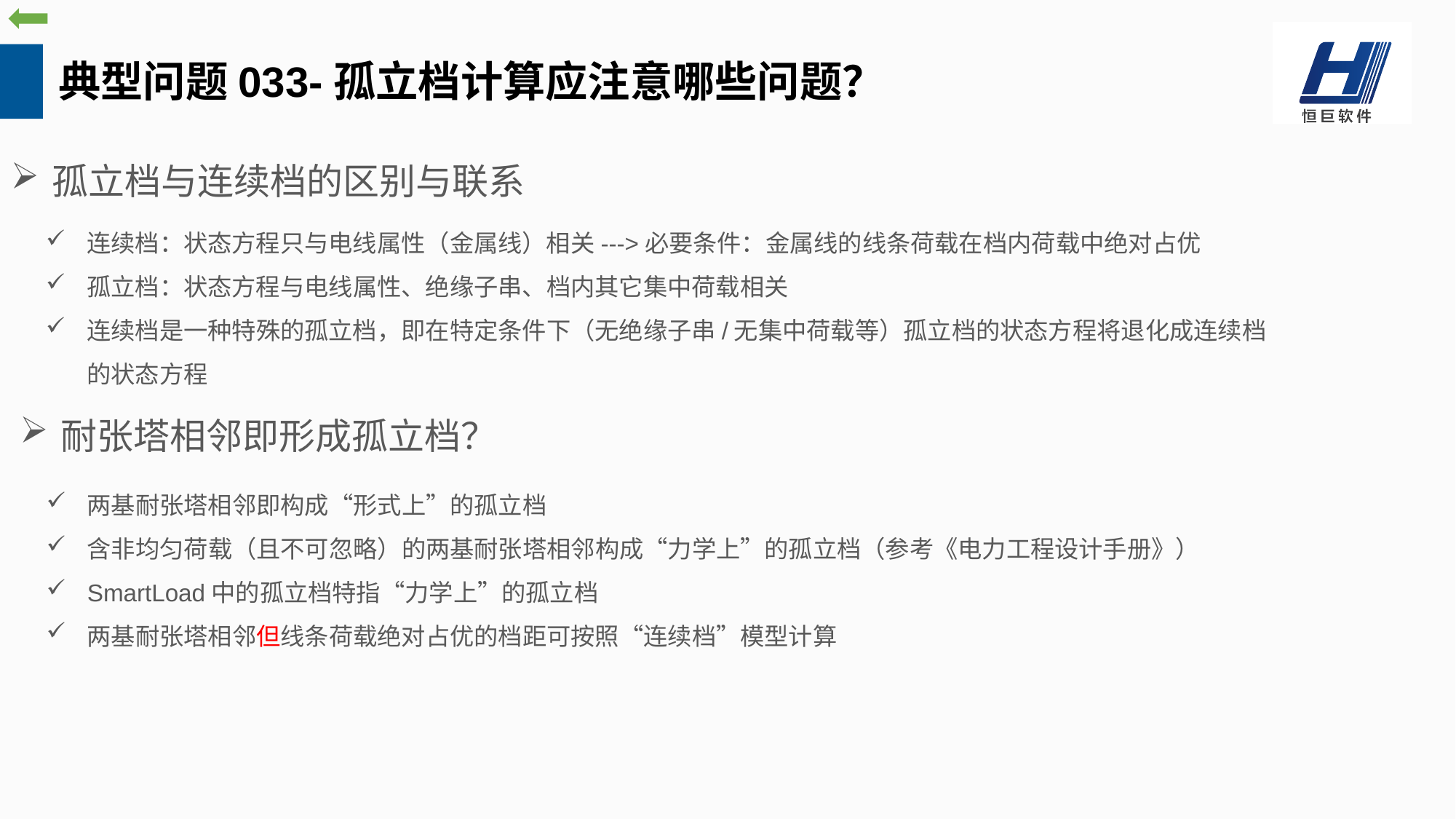

典型问题033-孤立档计算应注意哪些问题？
孤立档与连续档的区别与联系
连续档：状态方程只与电线属性（金属线）相关--->必要条件：金属线的线条荷载在档内荷载中绝对占优
孤立档：状态方程与电线属性、绝缘子串、档内其它集中荷载相关
连续档是一种特殊的孤立档，即在特定条件下（无绝缘子串/无集中荷载等）孤立档的状态方程将退化成连续档的状态方程
耐张塔相邻即形成孤立档？
两基耐张塔相邻即构成“形式上”的孤立档
含非均匀荷载（且不可忽略）的两基耐张塔相邻构成“力学上”的孤立档（参考《电力工程设计手册》）
SmartLoad中的孤立档特指“力学上”的孤立档
两基耐张塔相邻但线条荷载绝对占优的档距可按照“连续档”模型计算